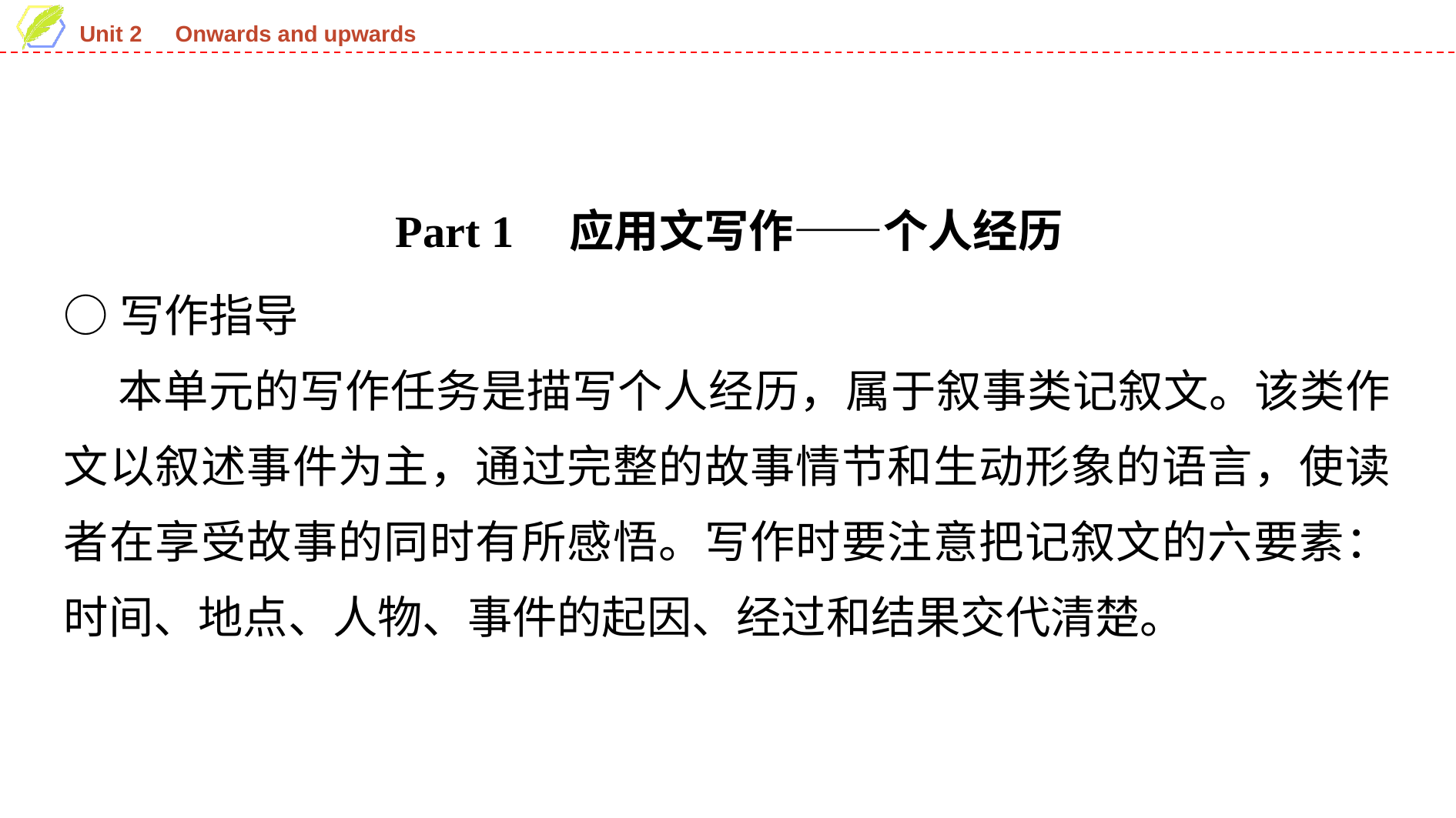

Part 1　应用文写作——个人经历
○写作指导
    本单元的写作任务是描写个人经历，属于叙事类记叙文。该类作文以叙述事件为主，通过完整的故事情节和生动形象的语言，使读者在享受故事的同时有所感悟。写作时要注意把记叙文的六要素：时间、地点、人物、事件的起因、经过和结果交代清楚。